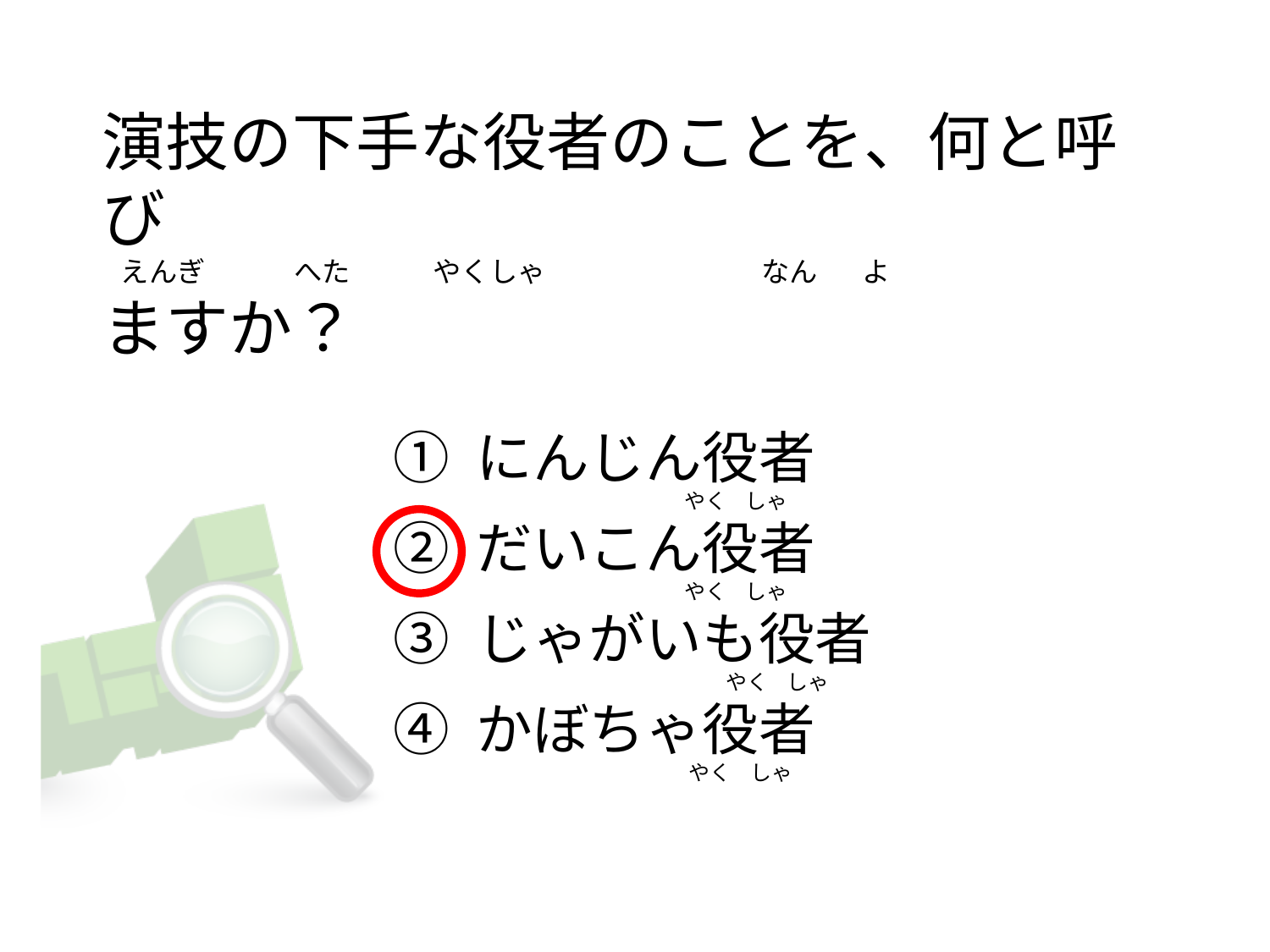

# 演技の下手な役者のことを、何と呼び    えんぎ              へた             やくしゃ                                  なん       よ
ますか？
① にんじん役者
② だいこん役者
③ じゃがいも役者
④ かぼちゃ役者
                                            やく    しゃ

                                            やく    しゃ
                                                     やく    しゃ
                                             やく    しゃ